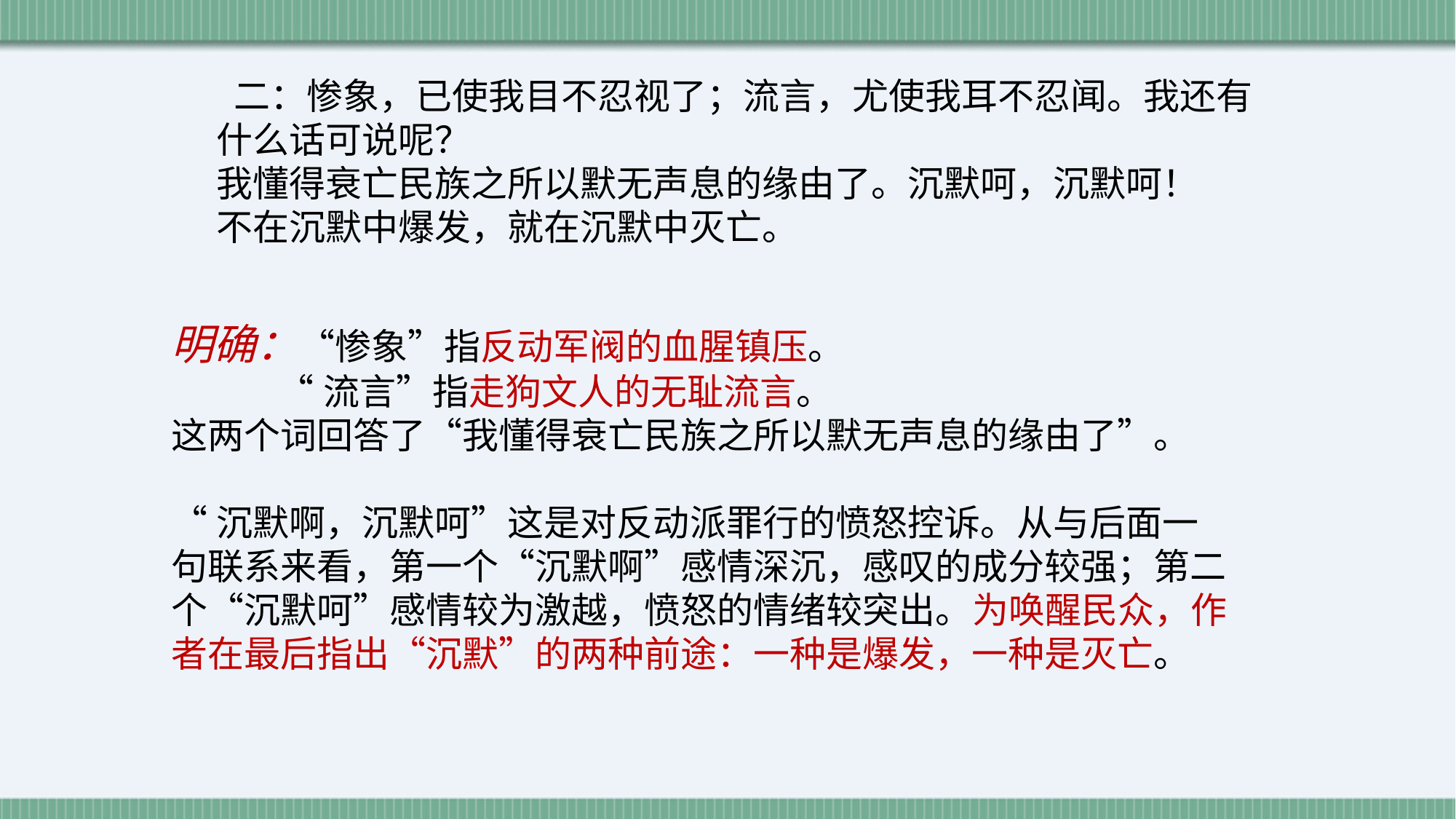

二：惨象，已使我目不忍视了；流言，尤使我耳不忍闻。我还有什么话可说呢？
我懂得衰亡民族之所以默无声息的缘由了。沉默呵，沉默呵！
不在沉默中爆发，就在沉默中灭亡。
明确：“惨象”指反动军阀的血腥镇压。
             “流言”指走狗文人的无耻流言。
这两个词回答了“我懂得衰亡民族之所以默无声息的缘由了”。

“沉默啊，沉默呵”这是对反动派罪行的愤怒控诉。从与后面一句联系来看，第一个“沉默啊”感情深沉，感叹的成分较强；第二个“沉默呵”感情较为激越，愤怒的情绪较突出。为唤醒民众，作者在最后指出“沉默”的两种前途：一种是爆发，一种是灭亡。